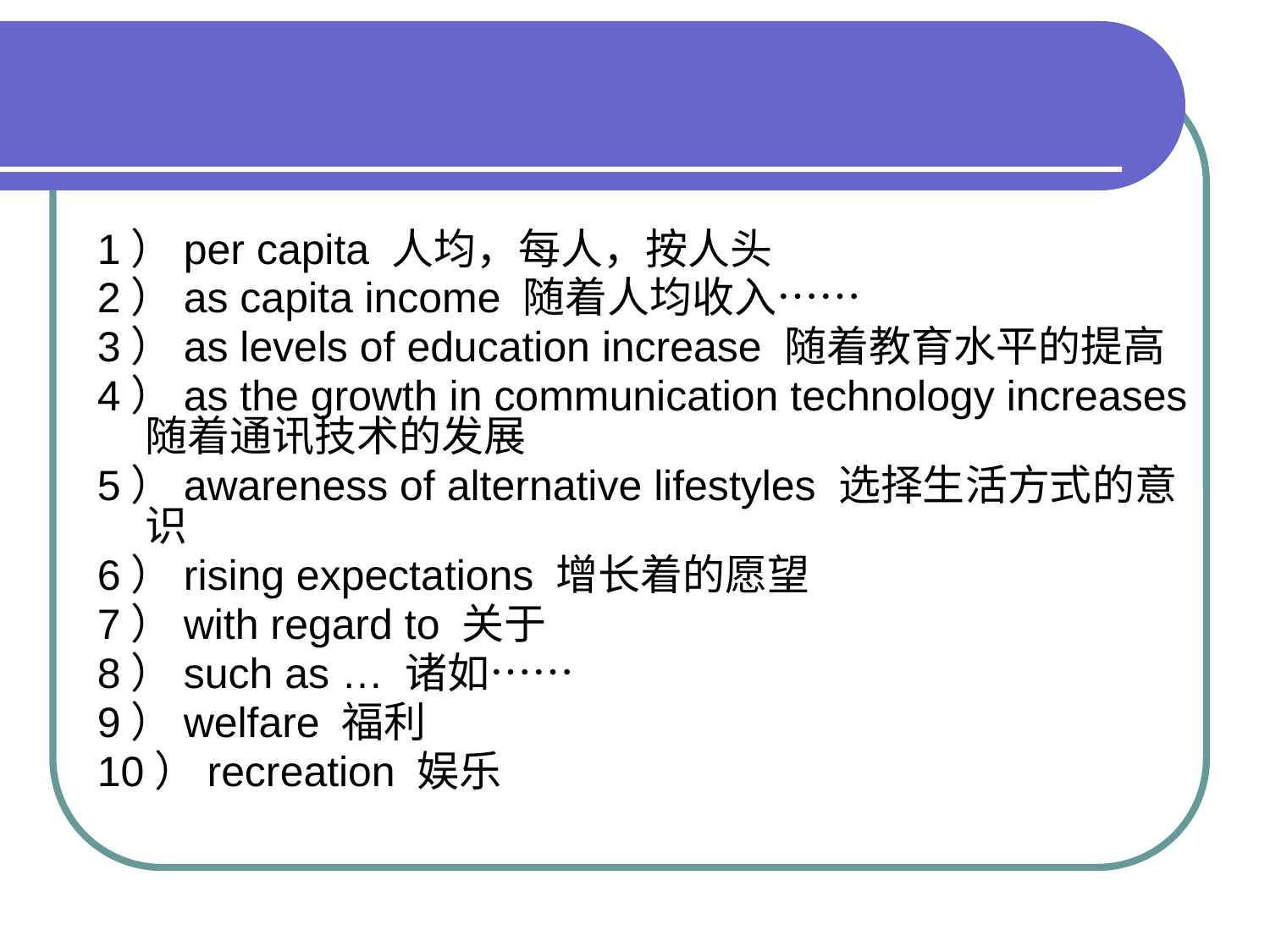

1）per capita 人均，每人，按人头
2）as capita income 随着人均收入……
3）as levels of education increase 随着教育水平的提高
4）as the growth in communication technology increases 随着通讯技术的发展
5）awareness of alternative lifestyles 选择生活方式的意识
6）rising expectations 增长着的愿望
7）with regard to 关于
8）such as … 诸如……
9）welfare 福利
10）recreation 娱乐